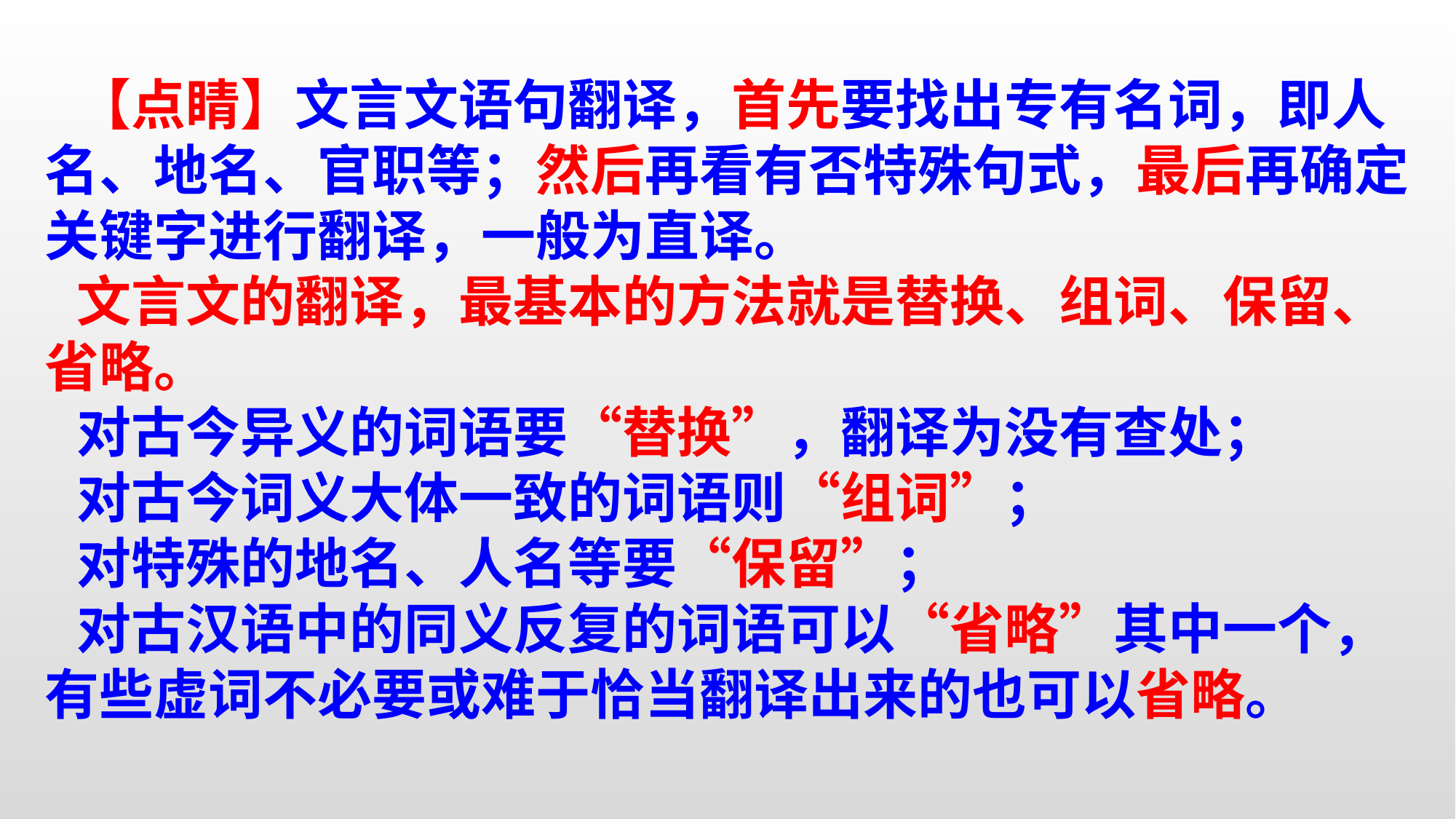

【点睛】文言文语句翻译，首先要找出专有名词，即人名、地名、官职等；然后再看有否特殊句式，最后再确定关键字进行翻译，一般为直译。
文言文的翻译，最基本的方法就是替换、组词、保留、省略。
对古今异义的词语要“替换”，翻译为没有查处；
对古今词义大体一致的词语则“组词”；
对特殊的地名、人名等要“保留”；
对古汉语中的同义反复的词语可以“省略”其中一个，有些虚词不必要或难于恰当翻译出来的也可以省略。